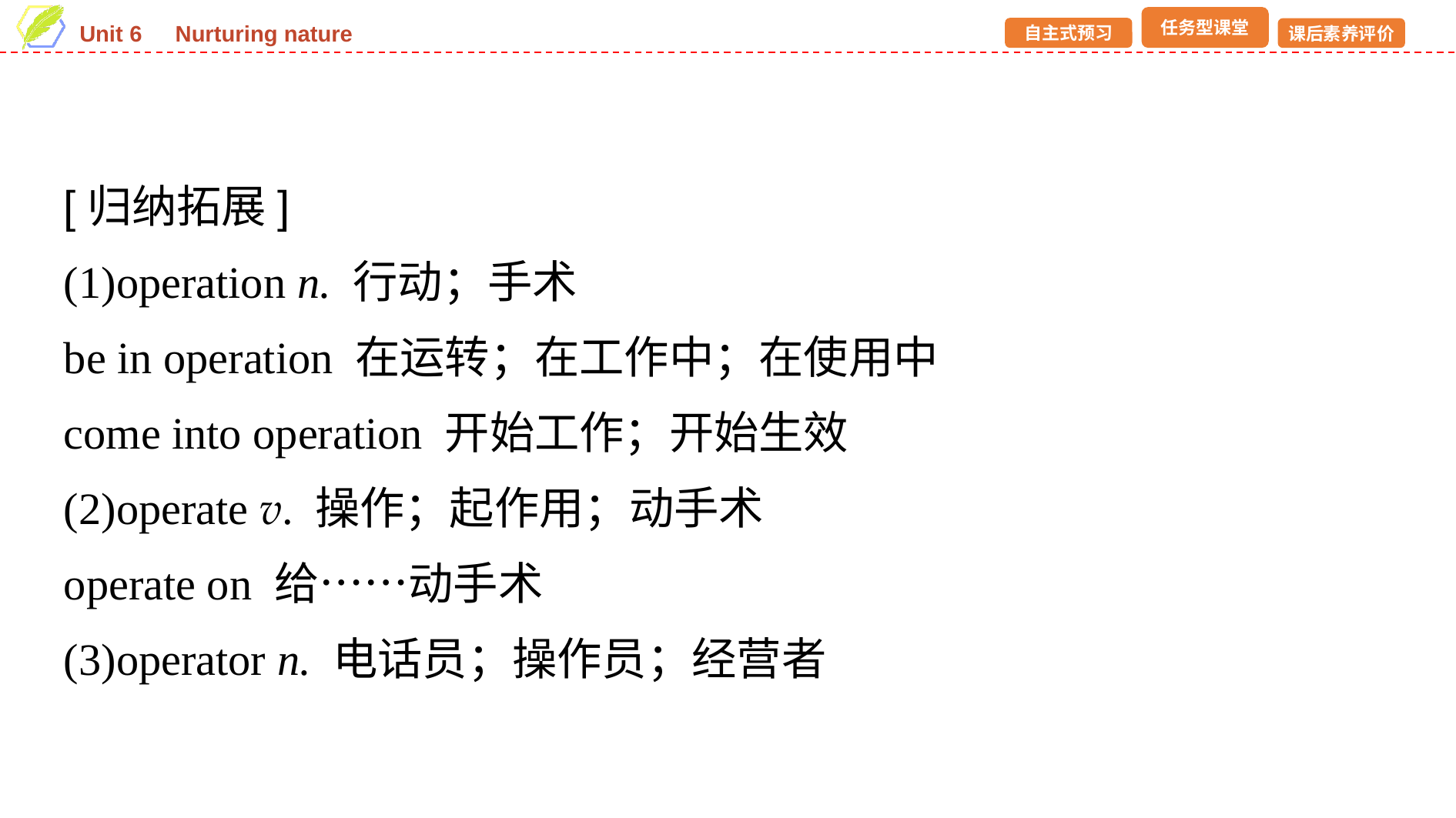

[归纳拓展]
(1)operation n. 行动；手术
be in operation 在运转；在工作中；在使用中
come into operation 开始工作；开始生效
(2)operate v. 操作；起作用；动手术
operate on 给……动手术
(3)operator n. 电话员；操作员；经营者